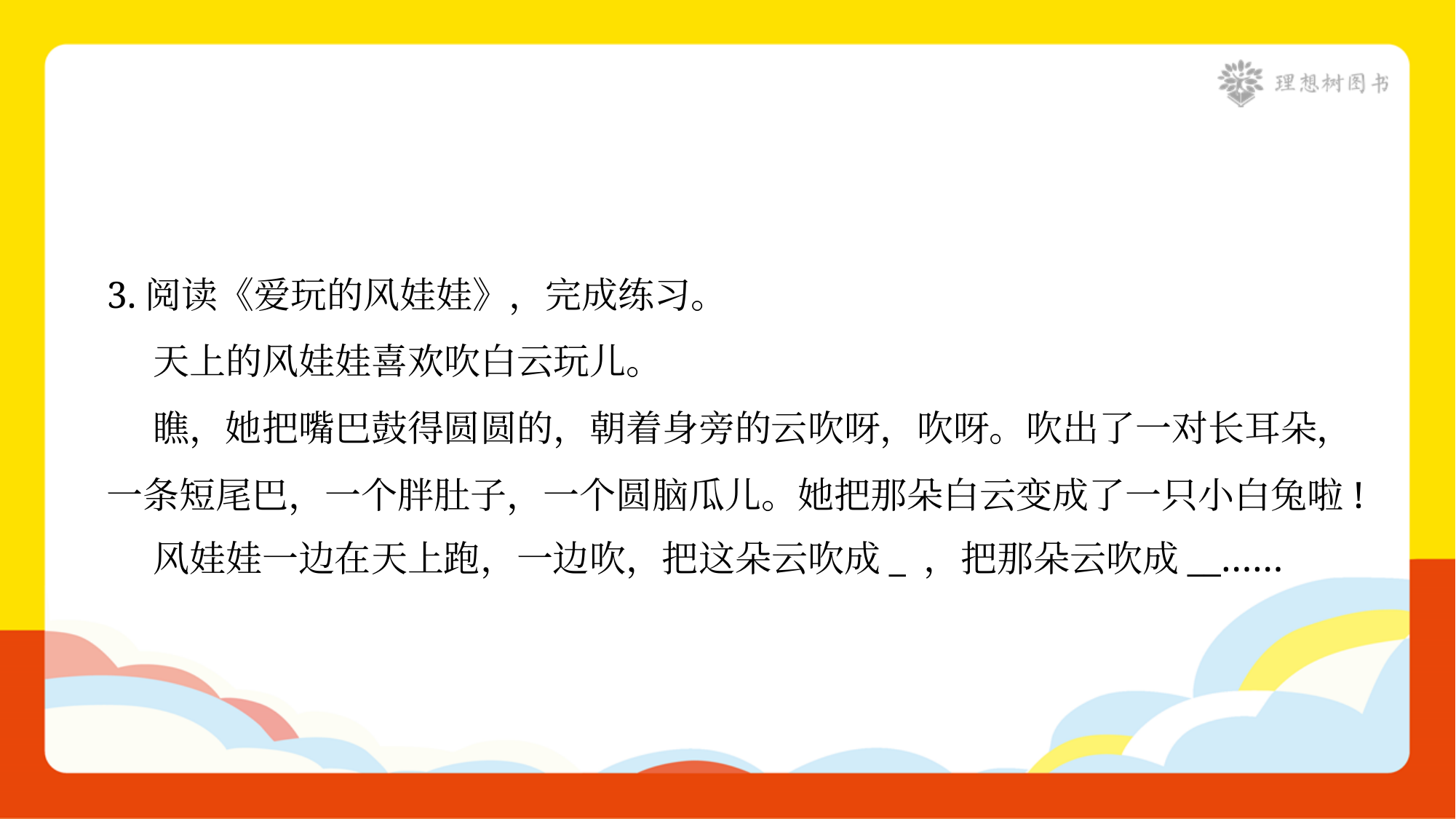

3.阅读《爱玩的风娃娃》，完成练习。
    天上的风娃娃喜欢吹白云玩儿。
    瞧，她把嘴巴鼓得圆圆的，朝着身旁的云吹呀，吹呀。吹出了一对长耳朵，
一条短尾巴，一个胖肚子，一个圆脑瓜儿。她把那朵白云变成了一只小白兔啦!
    风娃娃一边在天上跑，一边吹，把这朵云吹成_ ，把那朵云吹成__……